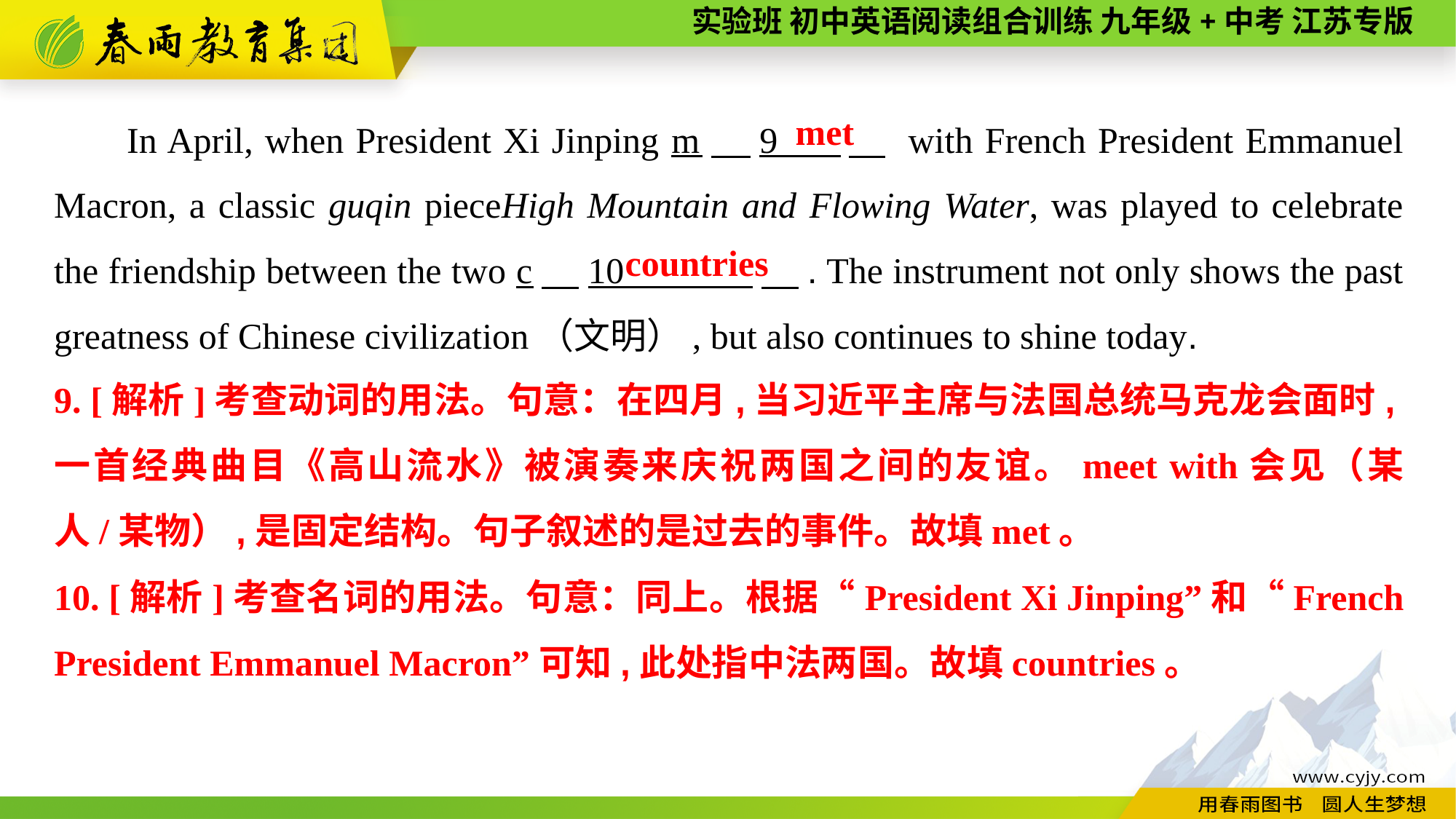

In April, when President Xi Jinping m　9     　 with French President Emmanuel Macron, a classic guqin pieceHigh Mountain and Flowing Water, was played to celebrate the friendship between the two c　10             　. The instrument not only shows the past greatness of Chinese civilization（文明）, but also continues to shine today.
met
countries
9. [解析]考查动词的用法。句意：在四月,当习近平主席与法国总统马克龙会面时,一首经典曲目《高山流水》被演奏来庆祝两国之间的友谊。meet with会见（某人/某物）,是固定结构。句子叙述的是过去的事件。故填met。
10. [解析]考查名词的用法。句意：同上。根据“President Xi Jinping”和“French President Emmanuel Macron”可知,此处指中法两国。故填countries。